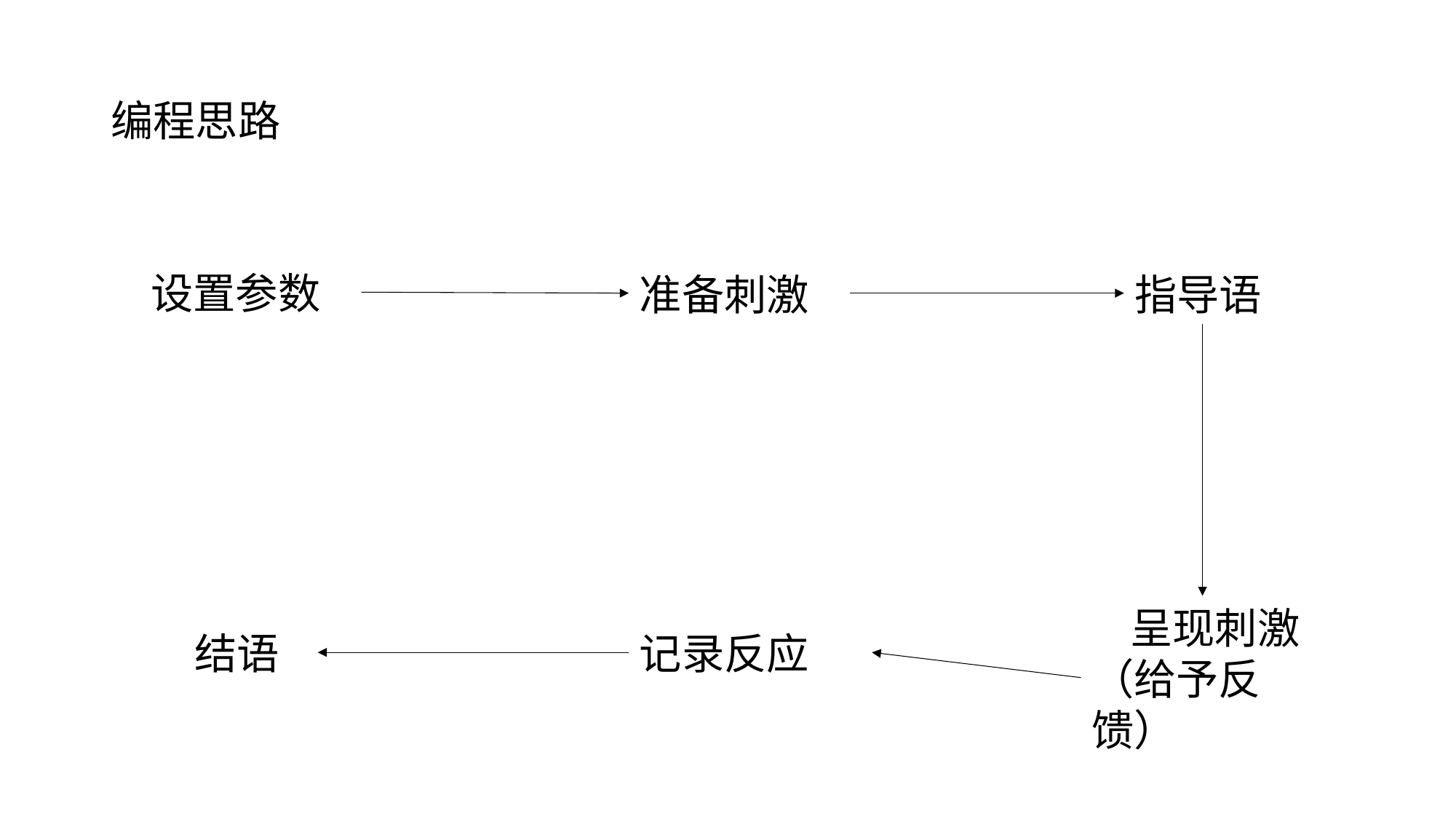

# 编程思路
设置参数
准备刺激
指导语
   呈现刺激（给予反馈）
结语
记录反应